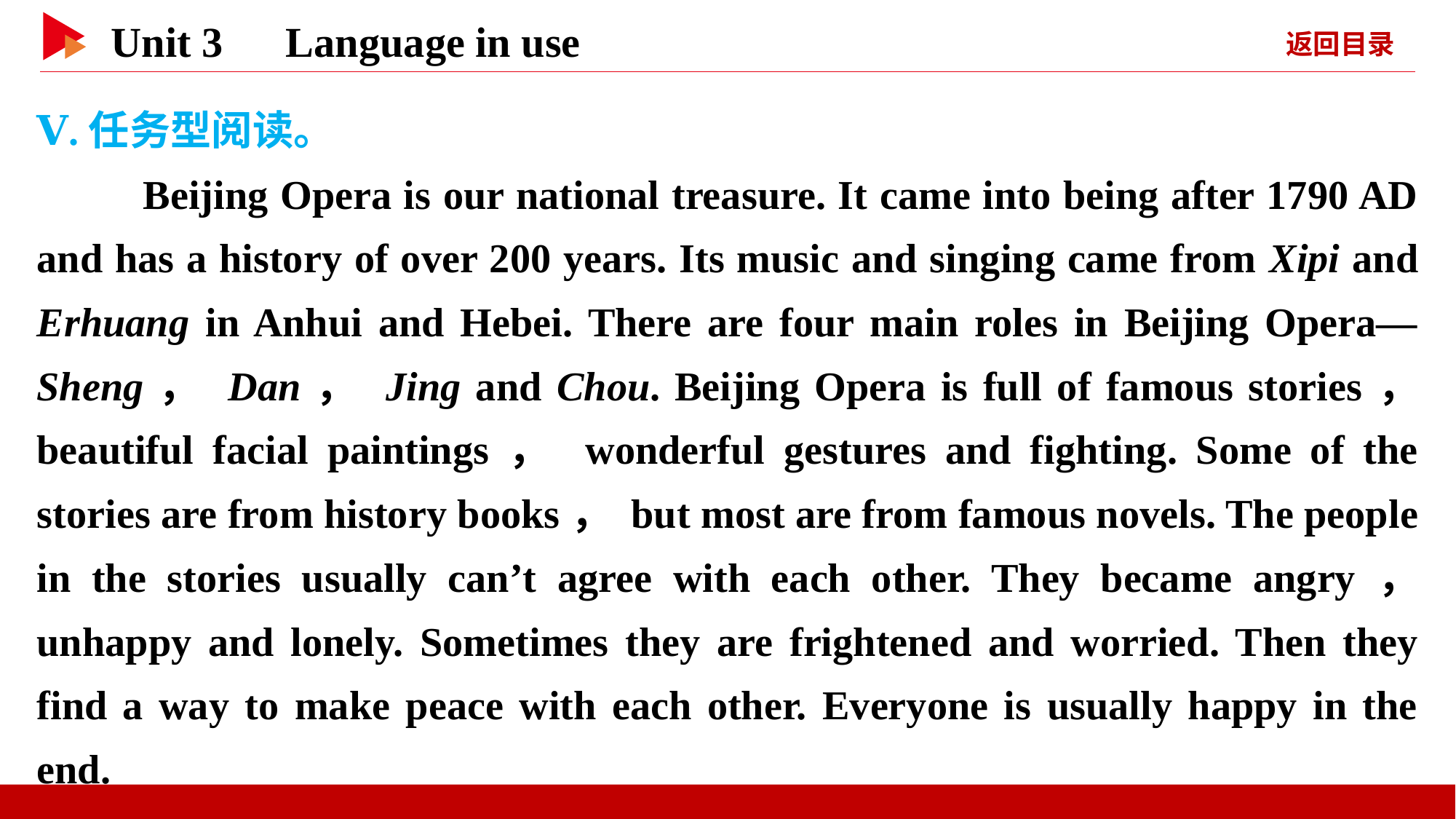

Ⅴ.任务型阅读。
      Beijing Opera is our national treasure. It came into being after 1790 AD and has a history of over 200 years. Its music and singing came from Xipi and Erhuang in Anhui and Hebei. There are four main roles in Beijing Opera—Sheng， Dan， Jing and Chou. Beijing Opera is full of famous stories， beautiful facial paintings， wonderful gestures and fighting. Some of the stories are from history books， but most are from famous novels. The people in the stories usually can’t agree with each other. They became angry， unhappy and lonely. Sometimes they are frightened and worried. Then they find a way to make peace with each other. Everyone is usually happy in the end.